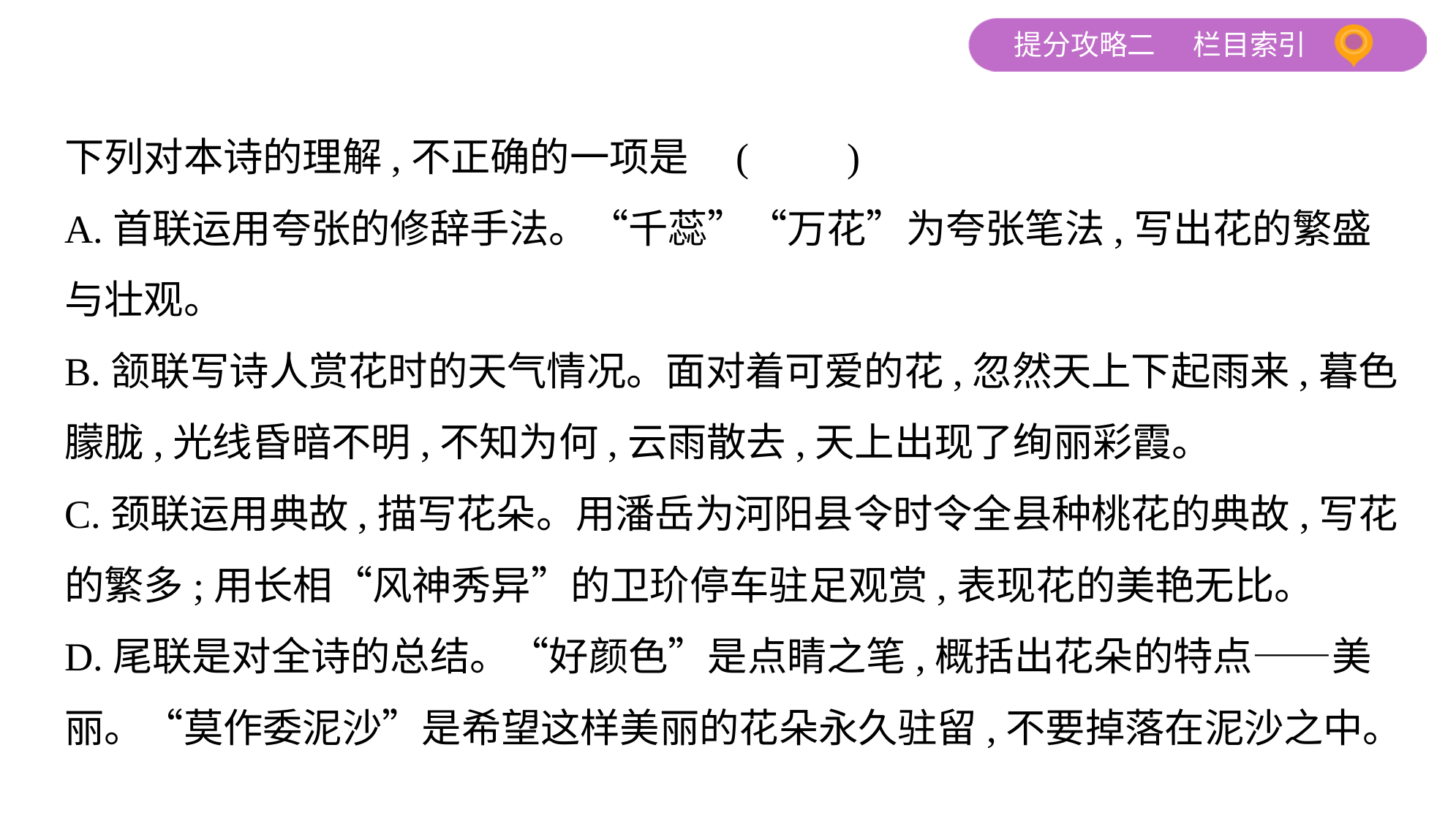

下列对本诗的理解,不正确的一项是 (　　)
A.首联运用夸张的修辞手法。“千蕊”“万花”为夸张笔法,写出花的繁盛
与壮观。
B.颔联写诗人赏花时的天气情况。面对着可爱的花,忽然天上下起雨来,暮色
朦胧,光线昏暗不明,不知为何,云雨散去,天上出现了绚丽彩霞。
C.颈联运用典故,描写花朵。用潘岳为河阳县令时令全县种桃花的典故,写花
的繁多;用长相“风神秀异”的卫玠停车驻足观赏,表现花的美艳无比。
D.尾联是对全诗的总结。“好颜色”是点睛之笔,概括出花朵的特点——美丽。“莫作委泥沙”是希望这样美丽的花朵永久驻留,不要掉落在泥沙之中。